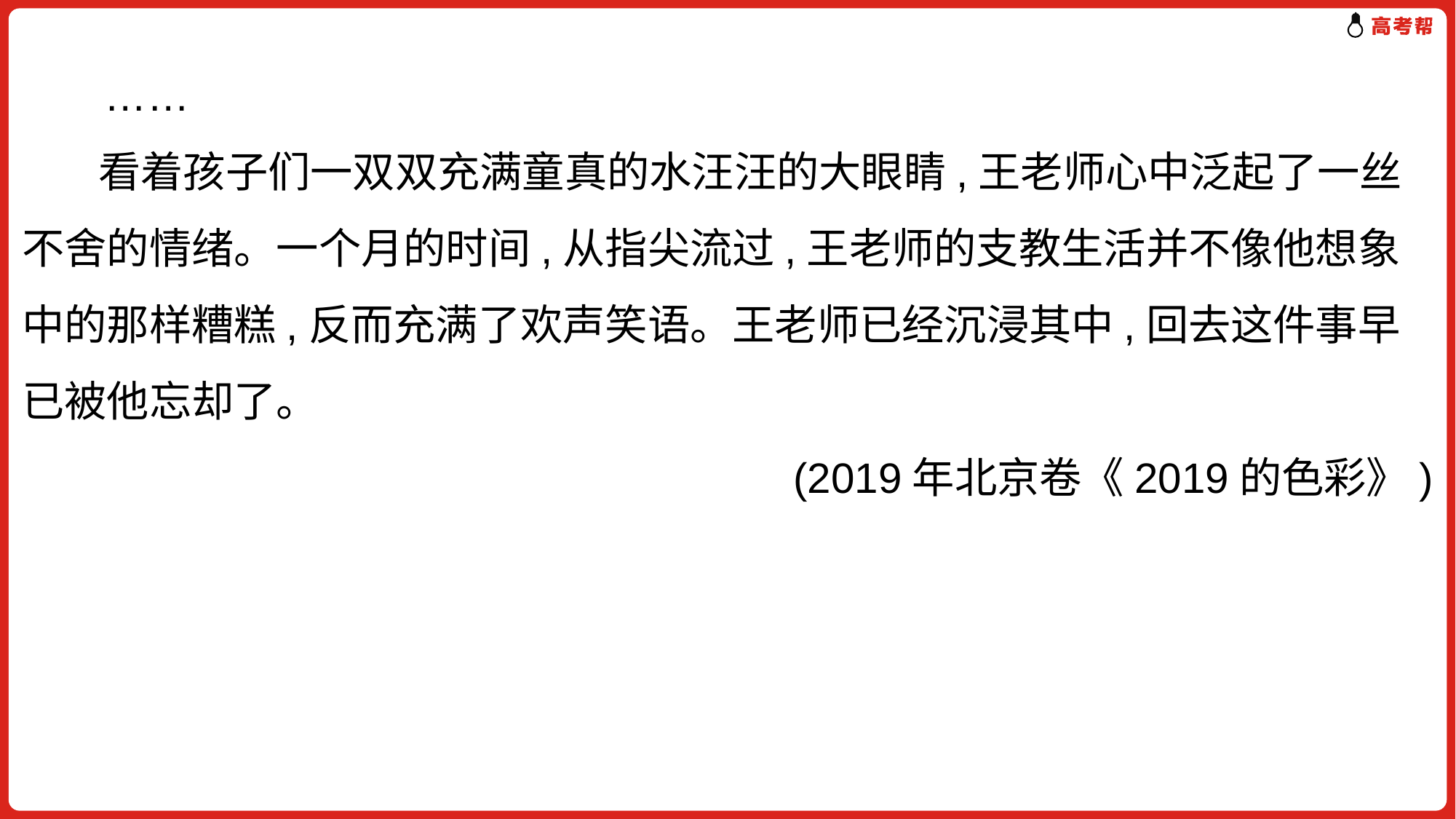

……
       看着孩子们一双双充满童真的水汪汪的大眼睛,王老师心中泛起了一丝不舍的情绪。一个月的时间,从指尖流过,王老师的支教生活并不像他想象中的那样糟糕,反而充满了欢声笑语。王老师已经沉浸其中,回去这件事早已被他忘却了。
(2019年北京卷《2019的色彩》)